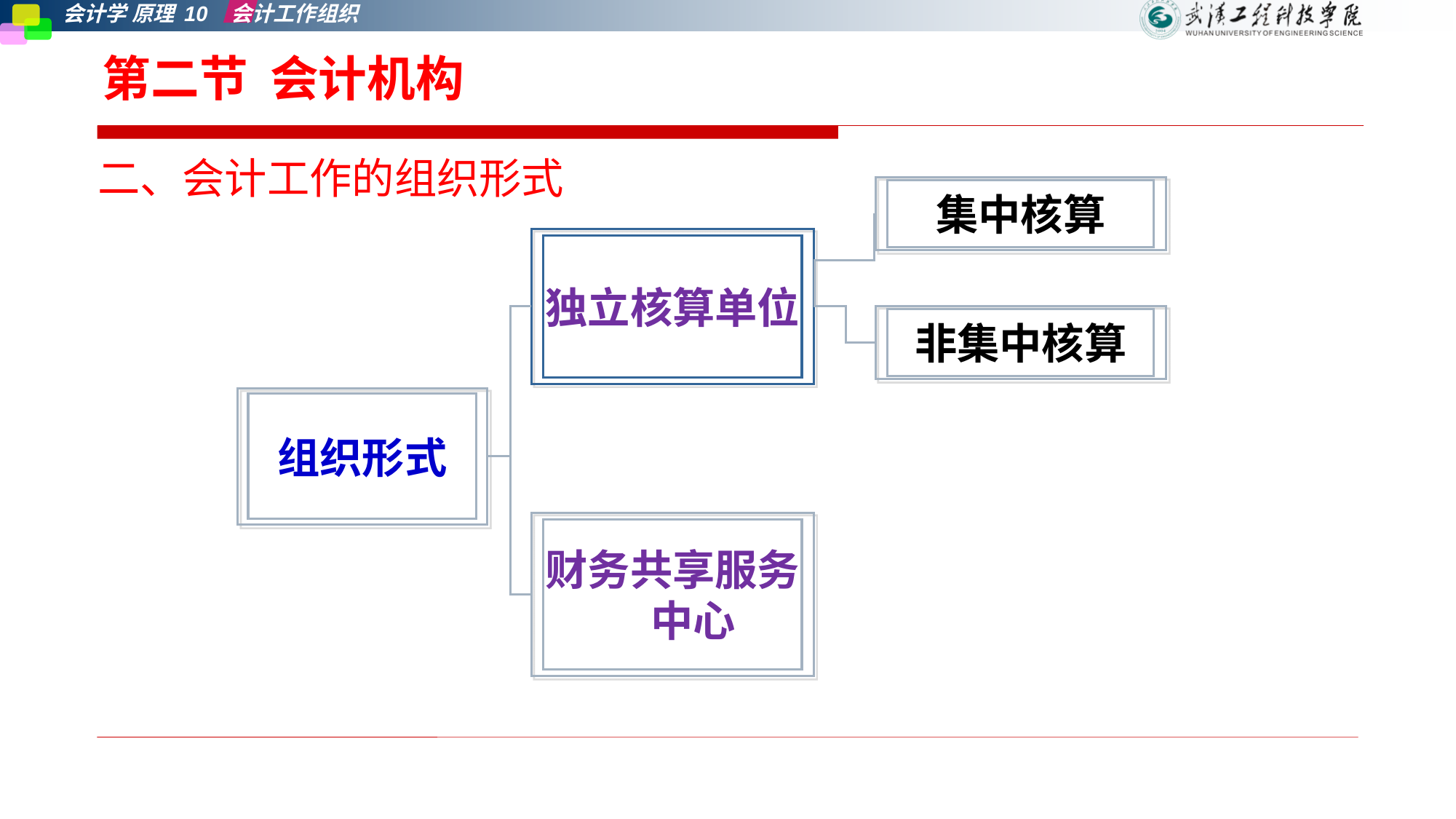

第二节  会计机构
二、会计工作的组织形式

集中核算

独立核算单位

非集中核算

组织形式

财务共享服务中心